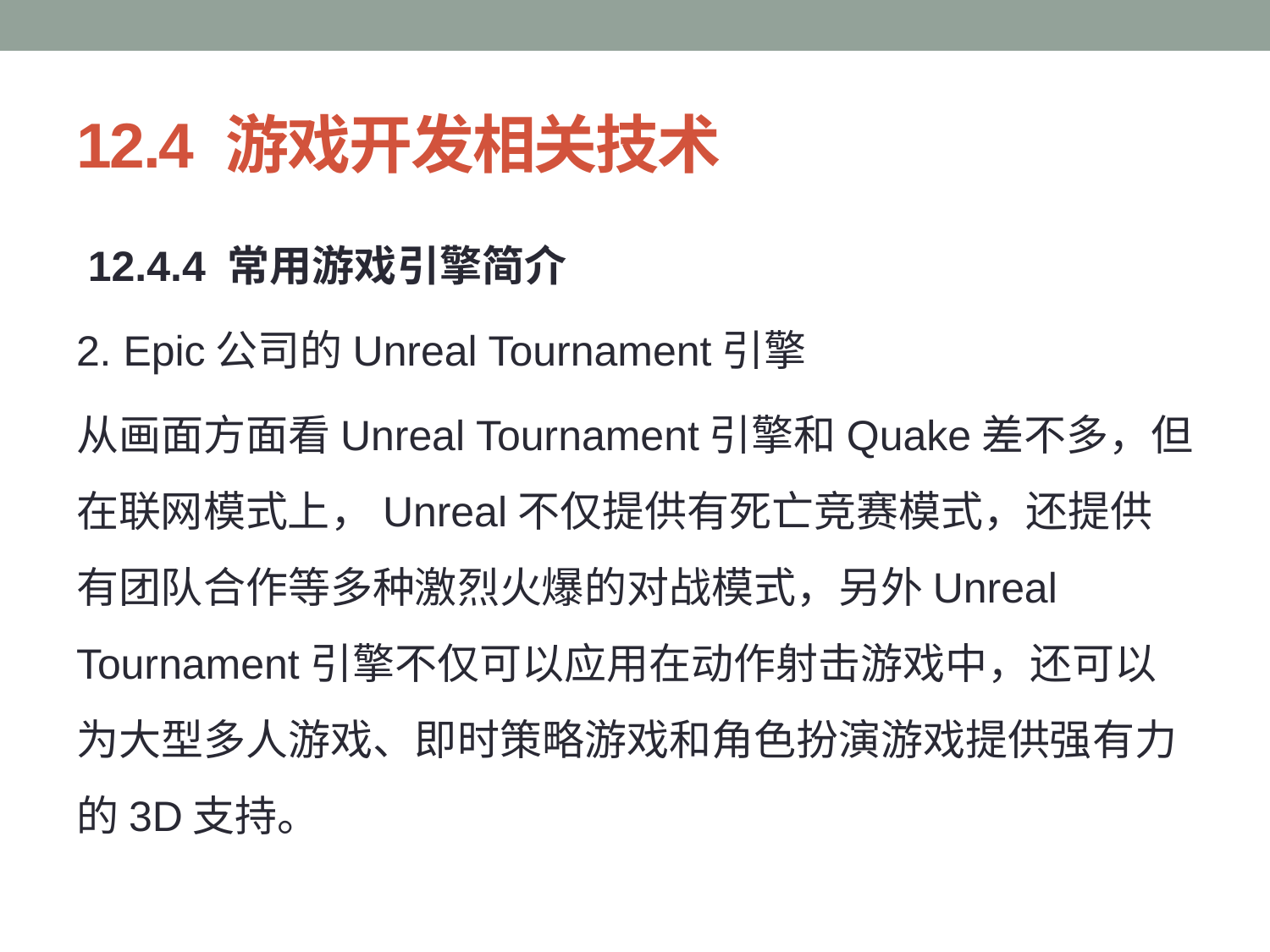

# 12.4 游戏开发相关技术
 12.4.4 常用游戏引擎简介
2. Epic公司的Unreal Tournament引擎
从画面方面看Unreal Tournament引擎和Quake差不多，但在联网模式上，Unreal不仅提供有死亡竞赛模式，还提供有团队合作等多种激烈火爆的对战模式，另外Unreal Tournament引擎不仅可以应用在动作射击游戏中，还可以为大型多人游戏、即时策略游戏和角色扮演游戏提供强有力的3D支持。